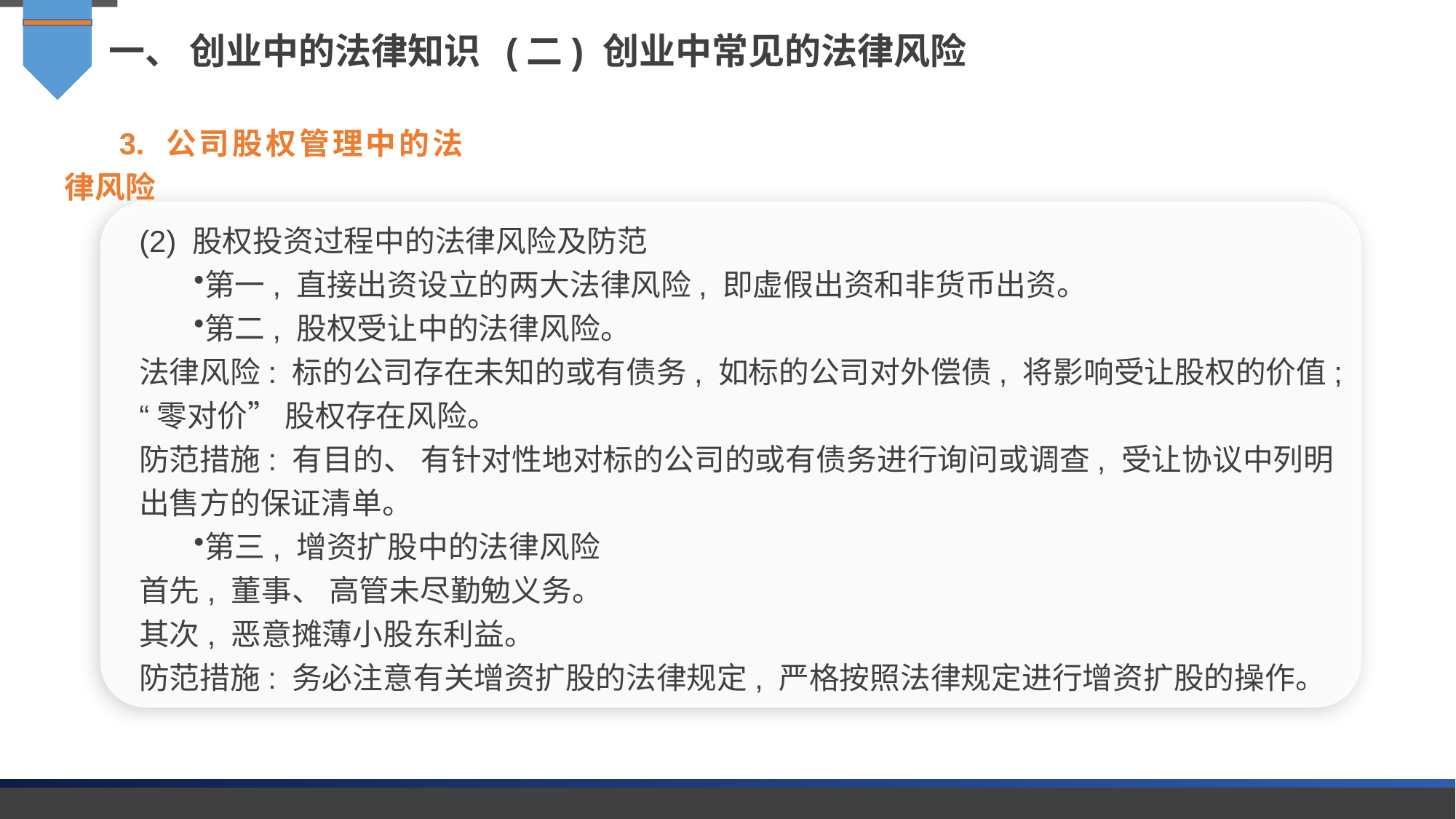

一、 创业中的法律知识  (二) 创业中常见的法律风险
3. 公司股权管理中的法律风险

(2) 股权投资过程中的法律风险及防范
第一, 直接出资设立的两大法律风险, 即虚假出资和非货币出资。
第二, 股权受让中的法律风险。
法律风险: 标的公司存在未知的或有债务, 如标的公司对外偿债, 将影响受让股权的价值;“零对价” 股权存在风险。
防范措施: 有目的、 有针对性地对标的公司的或有债务进行询问或调查, 受让协议中列明出售方的保证清单。
第三, 增资扩股中的法律风险
首先, 董事、 高管未尽勤勉义务。
其次, 恶意摊薄小股东利益。
防范措施: 务必注意有关增资扩股的法律规定, 严格按照法律规定进行增资扩股的操作。